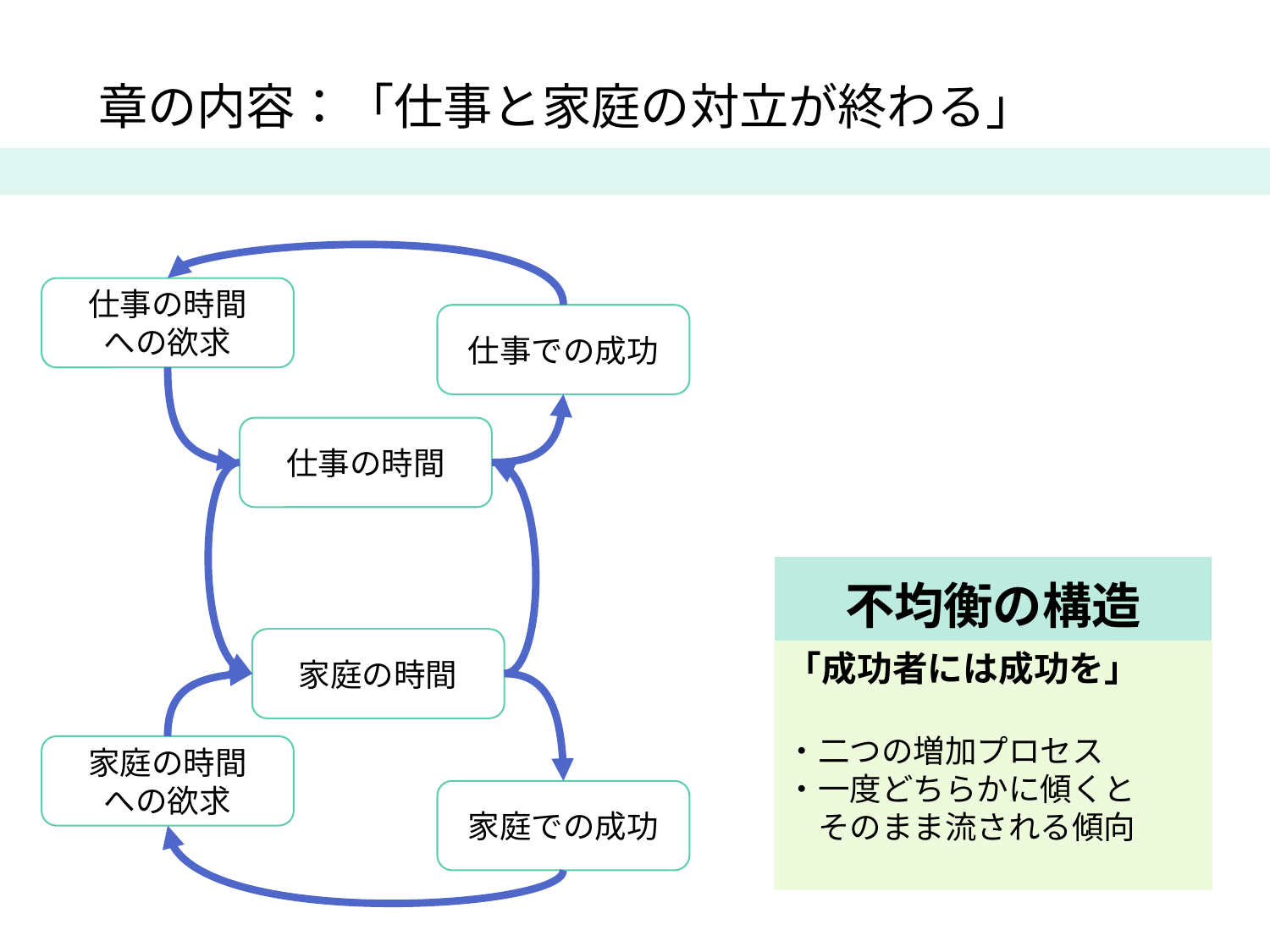

章の内容：「仕事と家庭の対立が終わる」

仕事の時間
への欲求
仕事での成功
仕事の時間
不均衡の構造
家庭の時間
「成功者には成功を」

・二つの増加プロセス
・一度どちらかに傾くと
　そのまま流される傾向

家庭の時間
への欲求
家庭での成功